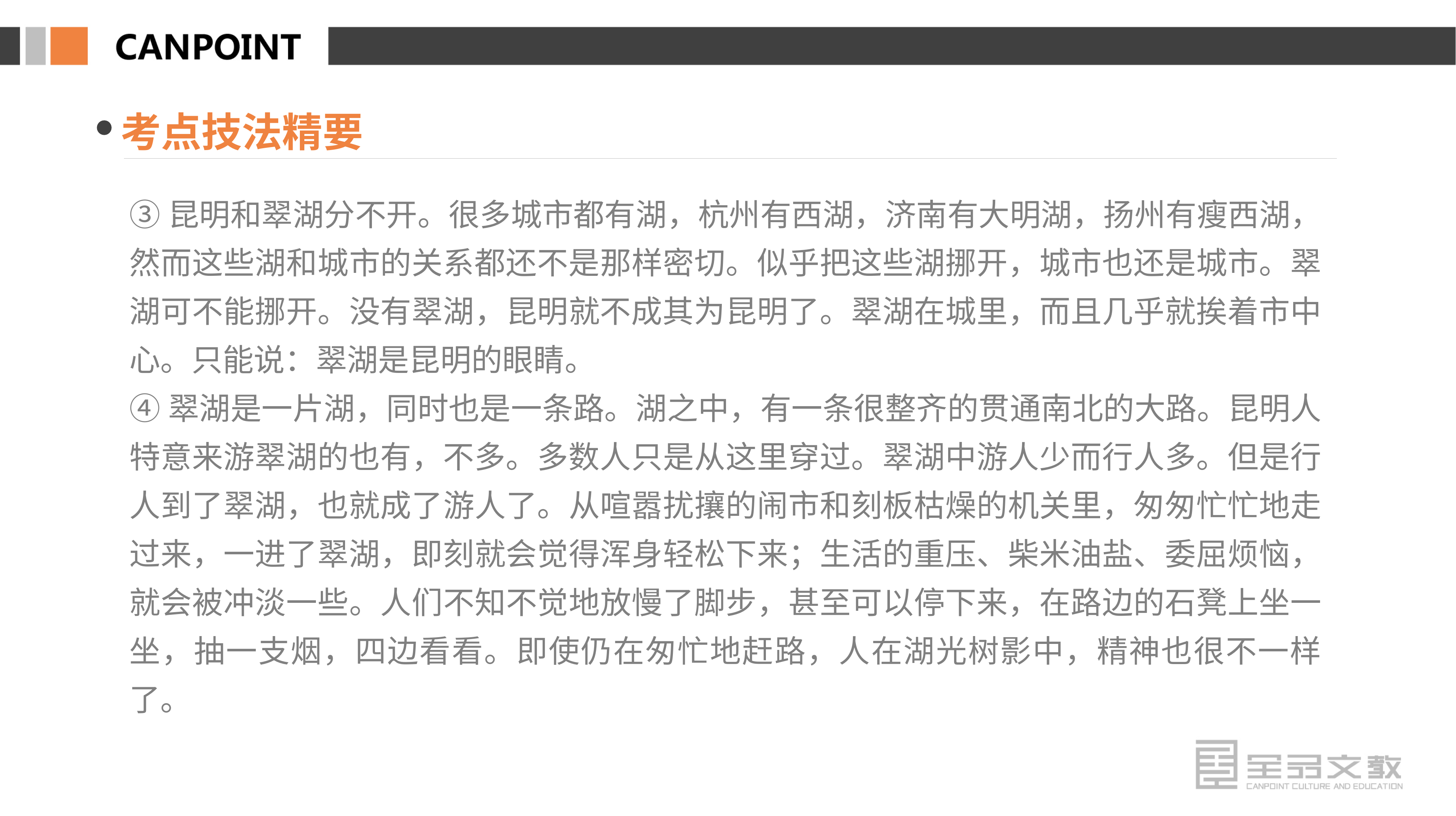

考点技法精要

③昆明和翠湖分不开。很多城市都有湖，杭州有西湖，济南有大明湖，扬州有瘦西湖，然而这些湖和城市的关系都还不是那样密切。似乎把这些湖挪开，城市也还是城市。翠湖可不能挪开。没有翠湖，昆明就不成其为昆明了。翠湖在城里，而且几乎就挨着市中心。只能说：翠湖是昆明的眼睛。
④翠湖是一片湖，同时也是一条路。湖之中，有一条很整齐的贯通南北的大路。昆明人特意来游翠湖的也有，不多。多数人只是从这里穿过。翠湖中游人少而行人多。但是行人到了翠湖，也就成了游人了。从喧嚣扰攘的闹市和刻板枯燥的机关里，匆匆忙忙地走过来，一进了翠湖，即刻就会觉得浑身轻松下来；生活的重压、柴米油盐、委屈烦恼，就会被冲淡一些。人们不知不觉地放慢了脚步，甚至可以停下来，在路边的石凳上坐一坐，抽一支烟，四边看看。即使仍在匆忙地赶路，人在湖光树影中，精神也很不一样了。